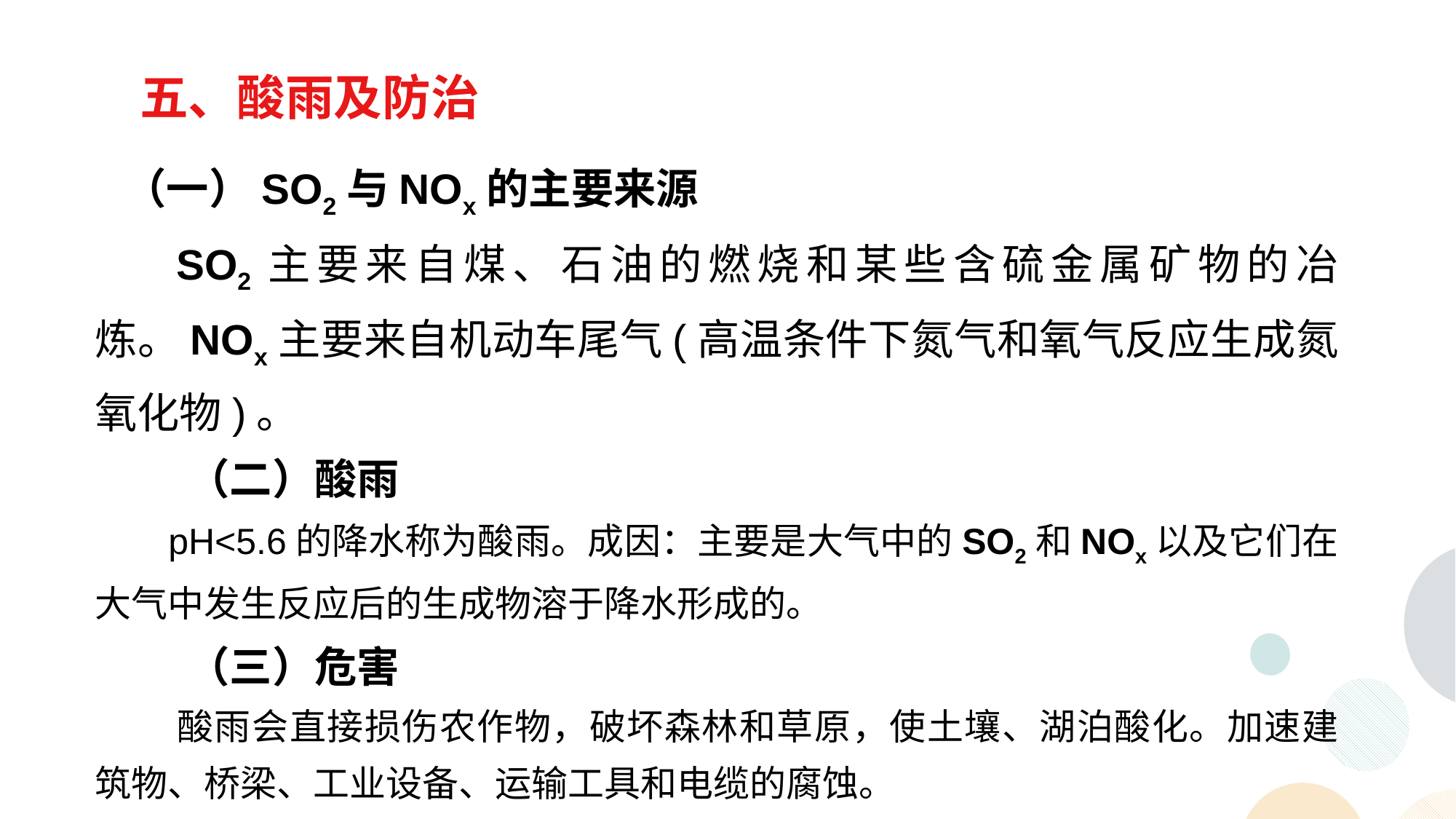

五、酸雨及防治
  （一）SO2与NOx的主要来源
 SO2主要来自煤、石油的燃烧和某些含硫金属矿物的冶炼。NOx主要来自机动车尾气(高温条件下氮气和氧气反应生成氮氧化物)。
  （二）酸雨
 pH<5.6的降水称为酸雨。成因：主要是大气中的SO2和NOx以及它们在大气中发生反应后的生成物溶于降水形成的。
  （三）危害
 酸雨会直接损伤农作物，破坏森林和草原，使土壤、湖泊酸化。加速建筑物、桥梁、工业设备、运输工具和电缆的腐蚀。